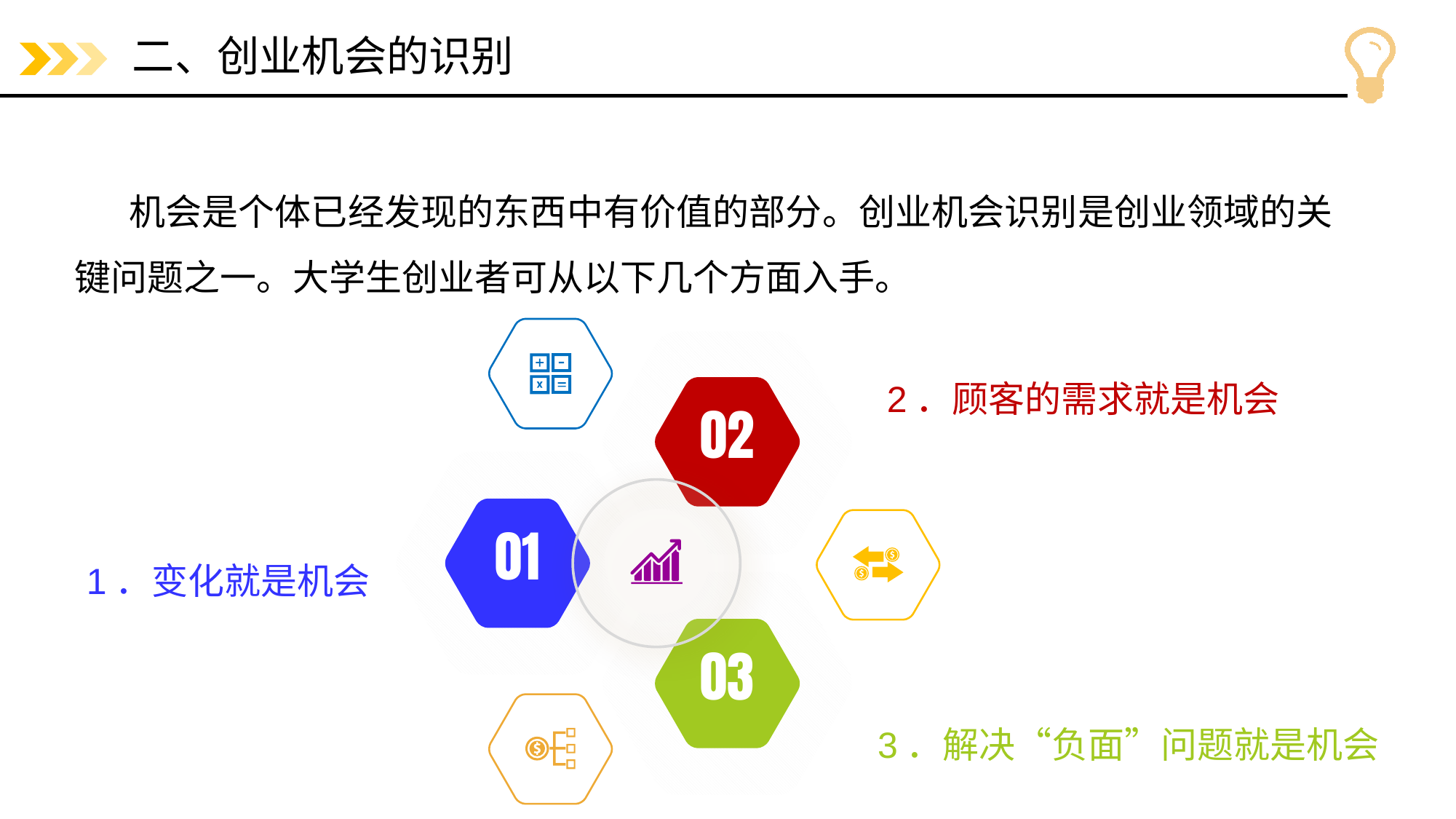

14
# 二、创业机会的识别
机会是个体已经发现的东西中有价值的部分。创业机会识别是创业领域的关键问题之一。大学生创业者可从以下几个方面入手。

2．顾客的需求就是机会

02

01

1．变化就是机会

03

3．解决“负面”问题就是机会